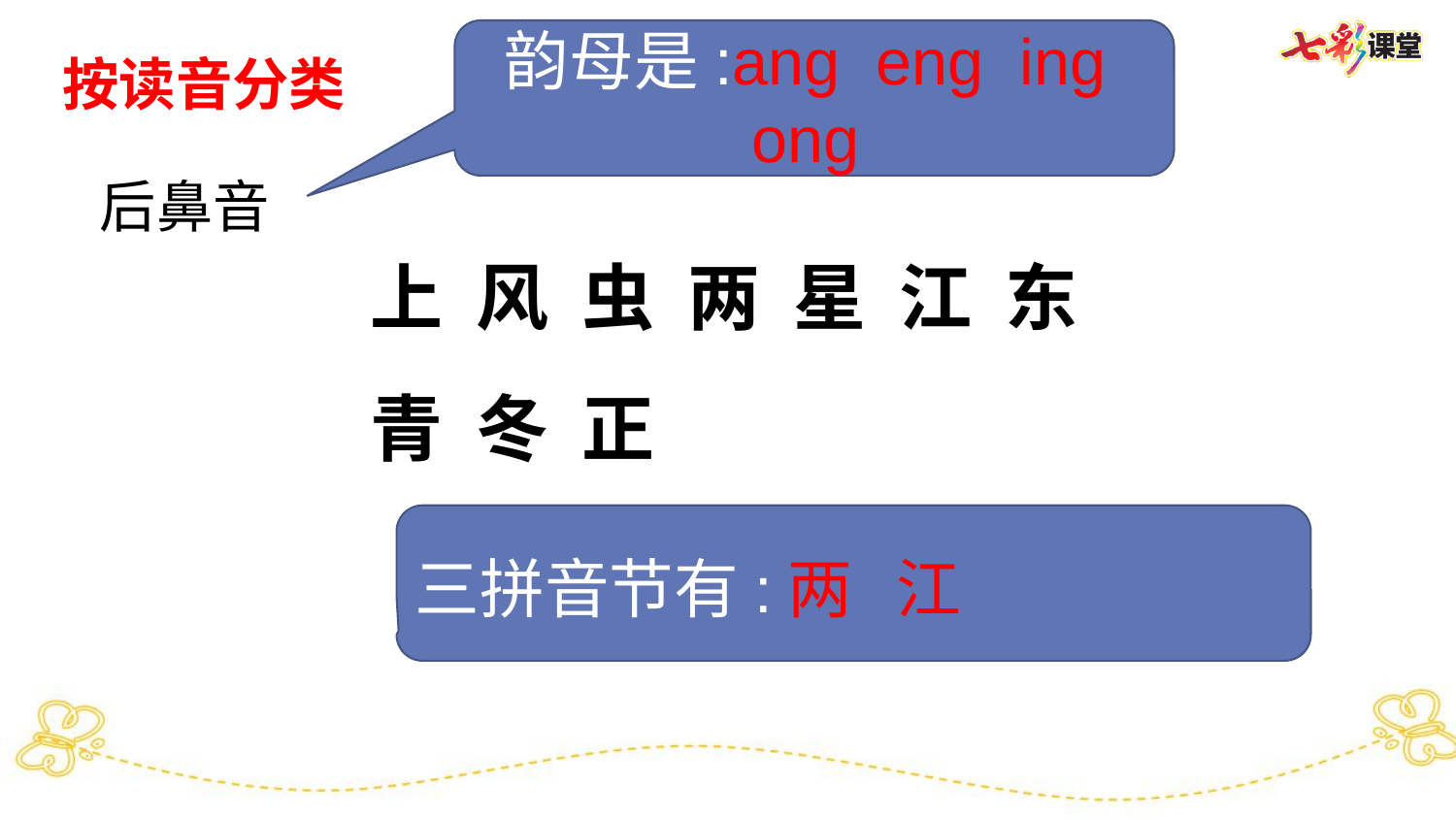

韵母是:ang  eng  ing  ong
按读音分类
后鼻音
上  风  虫  两  星  江  东
青  冬  正
三拼音节有:两   江